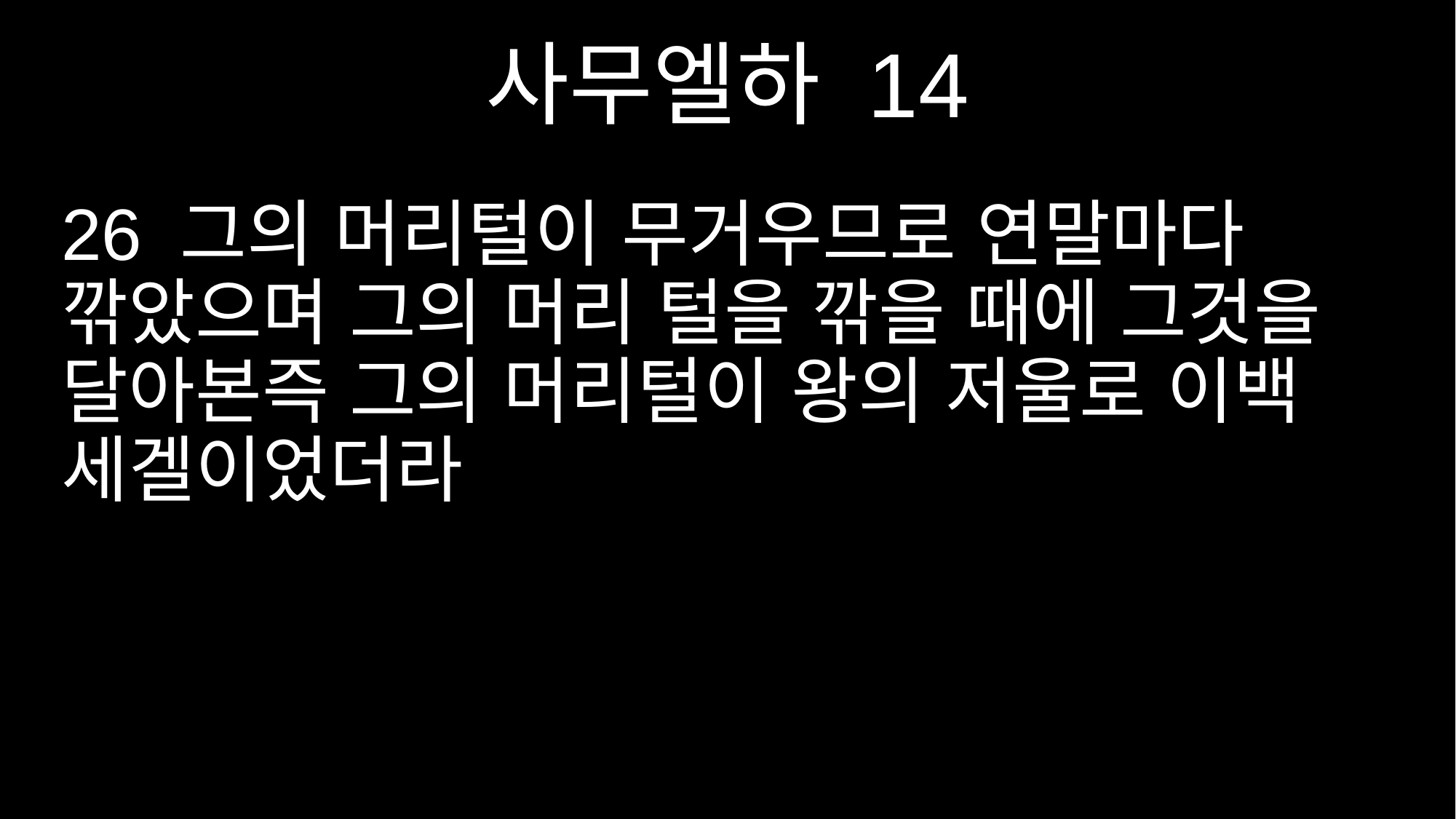

사무엘하 14
26 그의 머리털이 무거우므로 연말마다 깎았으며 그의 머리 털을 깎을 때에 그것을 달아본즉 그의 머리털이 왕의 저울로 이백 세겔이었더라